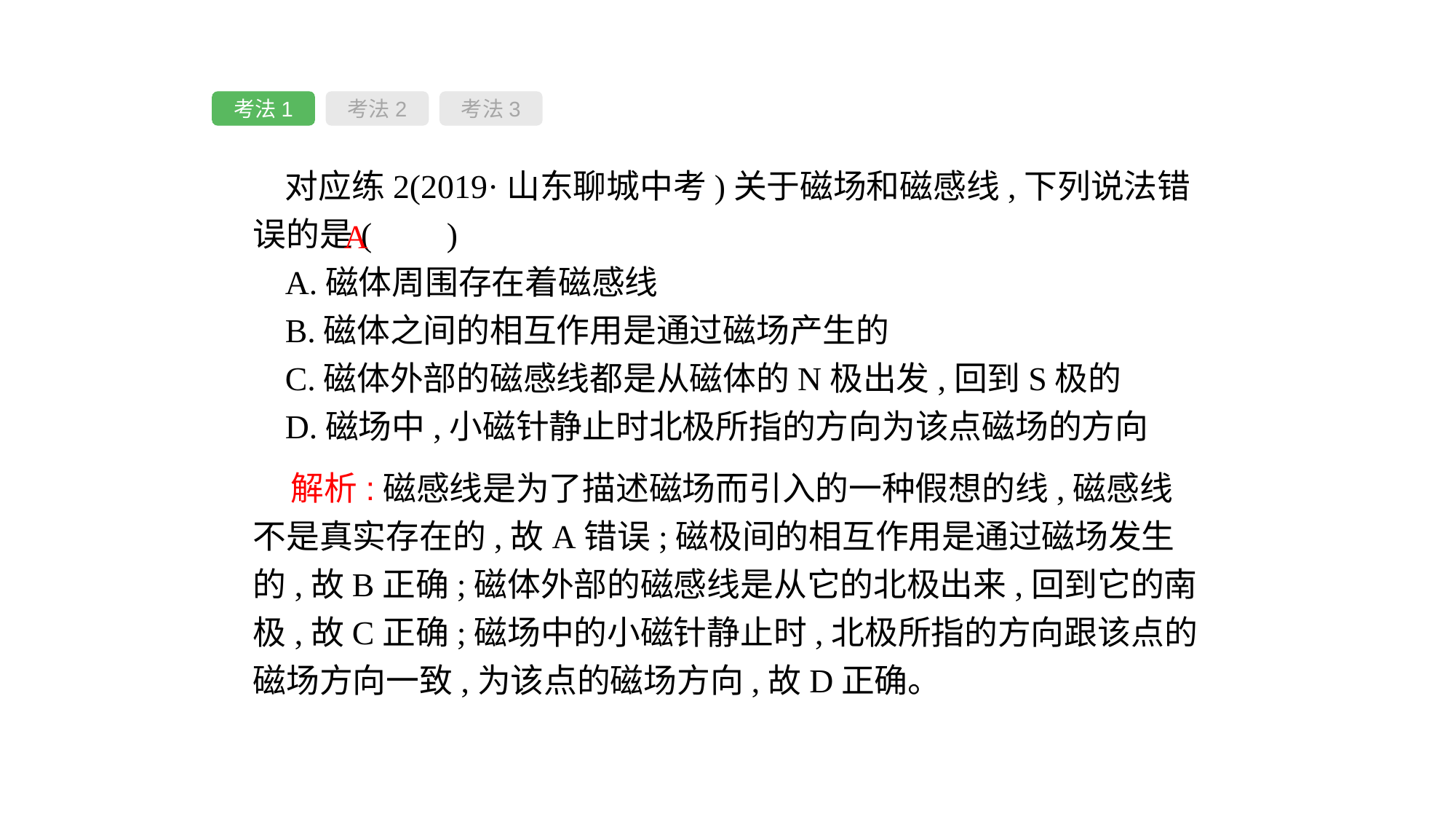

考法1
考法2
考法3
对应练2(2019·山东聊城中考)关于磁场和磁感线,下列说法错误的是(   　)
A.磁体周围存在着磁感线
B.磁体之间的相互作用是通过磁场产生的
C.磁体外部的磁感线都是从磁体的N极出发,回到S极的
D.磁场中,小磁针静止时北极所指的方向为该点磁场的方向
A
    解析:磁感线是为了描述磁场而引入的一种假想的线,磁感线不是真实存在的,故A错误;磁极间的相互作用是通过磁场发生的,故B正确;磁体外部的磁感线是从它的北极出来,回到它的南极,故C正确;磁场中的小磁针静止时,北极所指的方向跟该点的磁场方向一致,为该点的磁场方向,故D正确。